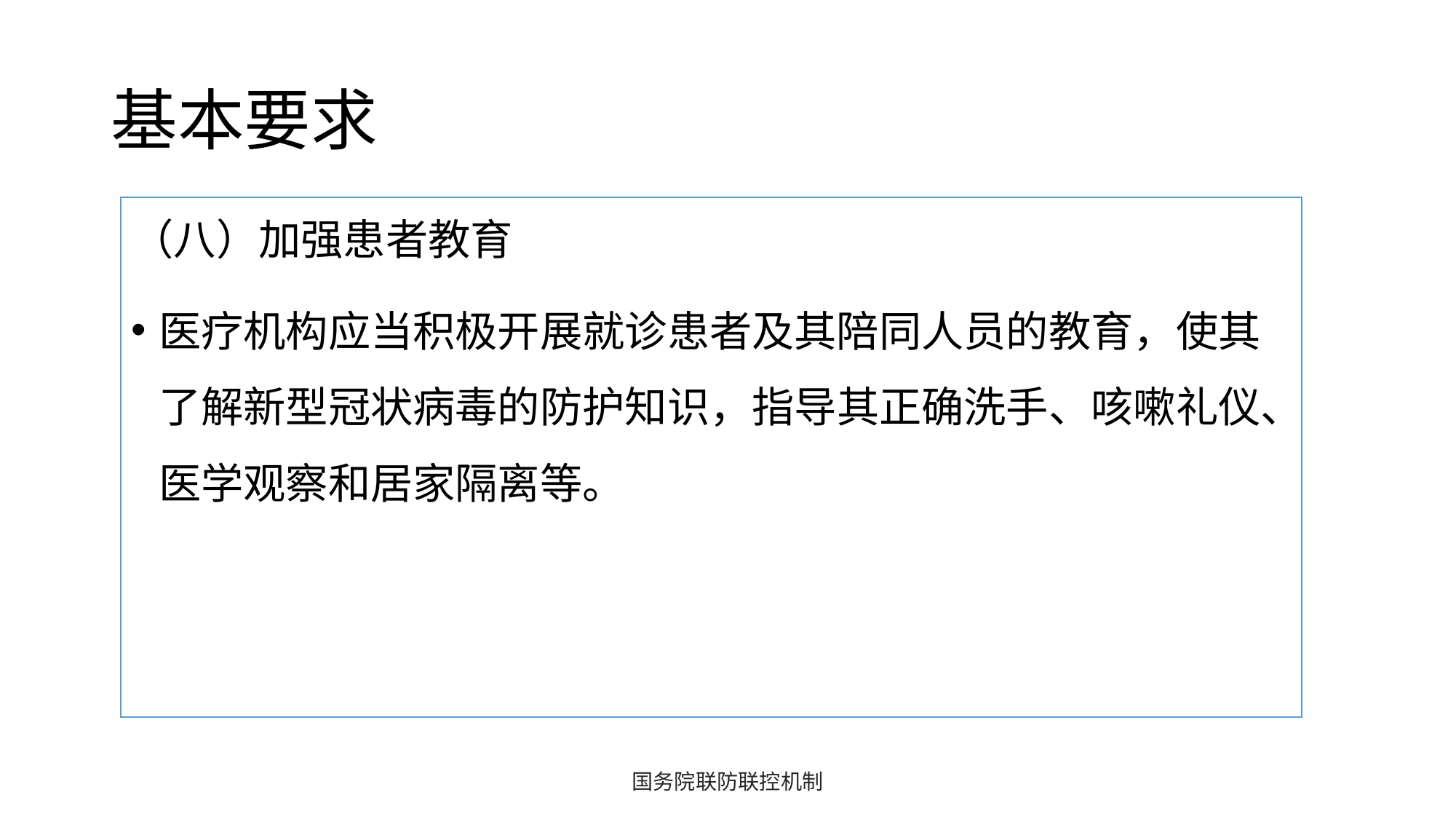

# 基本要求
（八）加强患者教育
医疗机构应当积极开展就诊患者及其陪同人员的教育，使其了解新型冠状病毒的防护知识，指导其正确洗手、咳嗽礼仪、医学观察和居家隔离等。

国务院联防联控机制
9